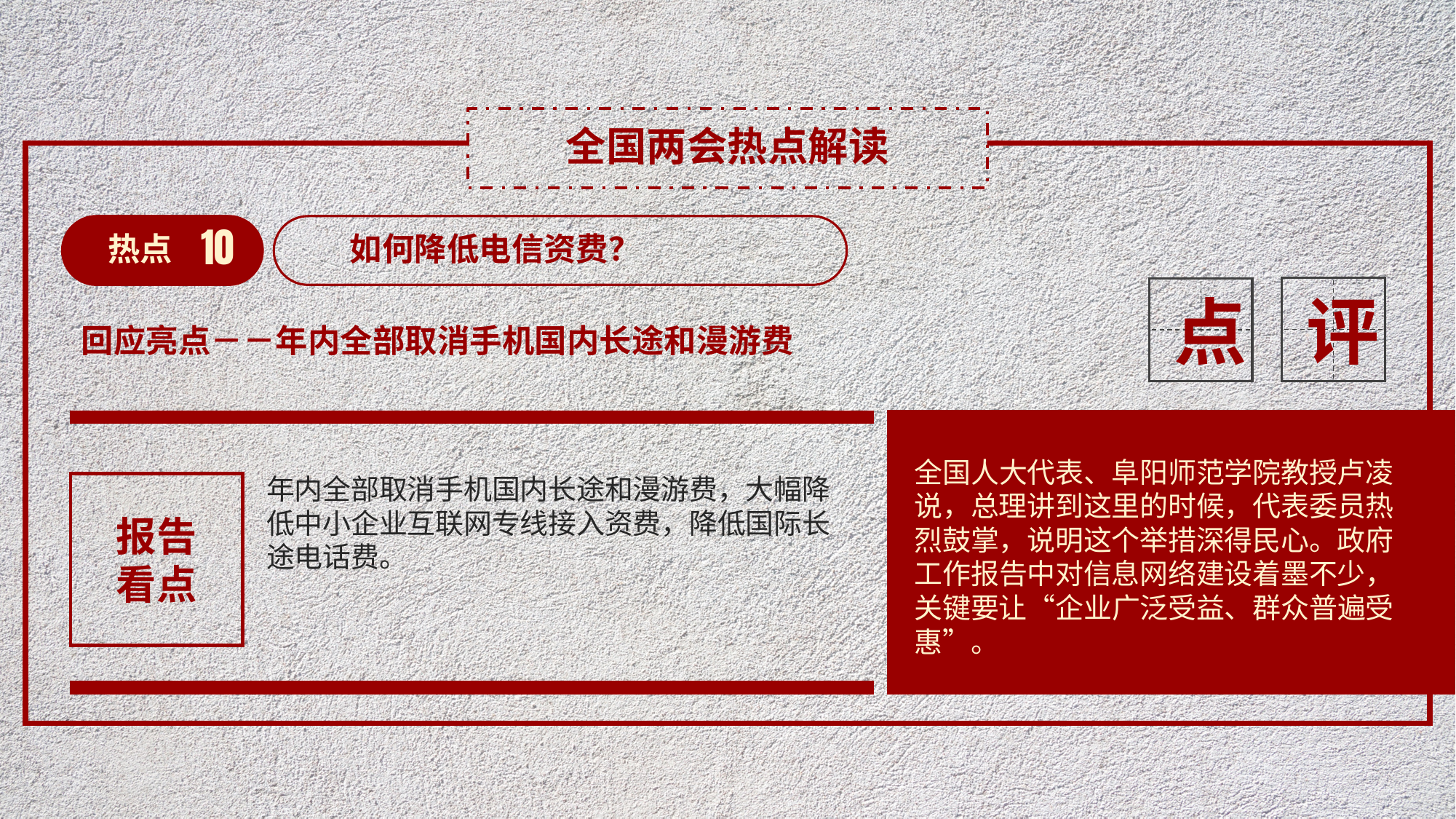

全国两会热点解读

10
热点

如何降低电信资费？

评

点
回应亮点－－年内全部取消手机国内长途和漫游费

全国人大代表、阜阳师范学院教授卢凌说，总理讲到这里的时候，代表委员热烈鼓掌，说明这个举措深得民心。政府工作报告中对信息网络建设着墨不少，关键要让“企业广泛受益、群众普遍受惠”。
年内全部取消手机国内长途和漫游费，大幅降低中小企业互联网专线接入资费，降低国际长途电话费。

报告
看点